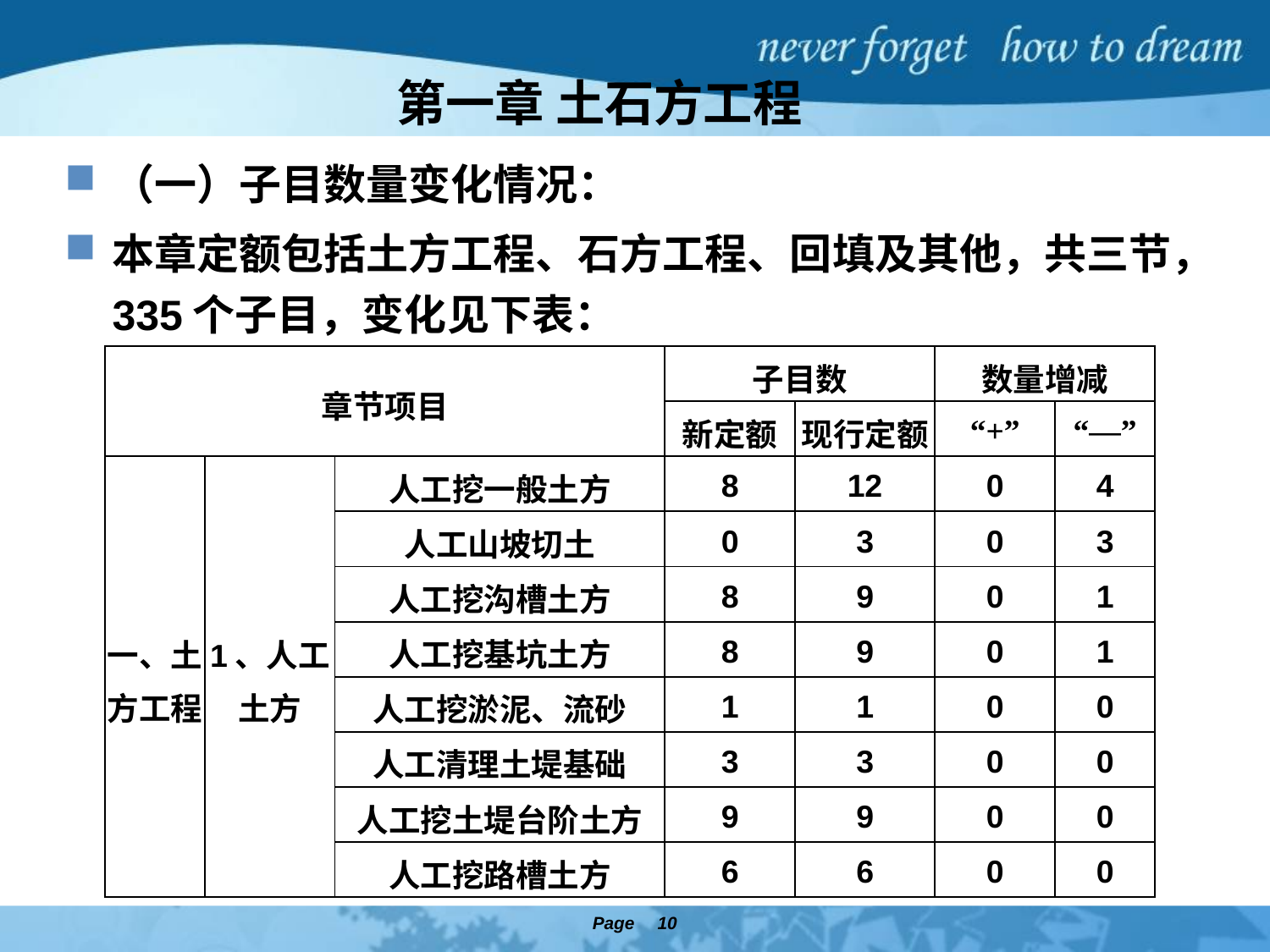

# 第一章 土石方工程
（一）子目数量变化情况：
本章定额包括土方工程、石方工程、回填及其他，共三节，335个子目，变化见下表：

| 章节项目 |  |  | 子目数 |  | 数量增减 |  |
| --- | --- | --- | --- | --- | --- | --- |
|  |  |  | 新定额 | 现行定额 | “+” | “—” |
| 一、土方工程 | 1、人工土方 | 人工挖一般土方 | 8 | 12 | 0 | 4 |
|  |  | 人工山坡切土 | 0 | 3 | 0 | 3 |
|  |  | 人工挖沟槽土方 | 8 | 9 | 0 | 1 |
|  |  | 人工挖基坑土方 | 8 | 9 | 0 | 1 |
|  |  | 人工挖淤泥、流砂 | 1 | 1 | 0 | 0 |
|  |  | 人工清理土堤基础 | 3 | 3 | 0 | 0 |
|  |  | 人工挖土堤台阶土方 | 9 | 9 | 0 | 0 |
|  |  | 人工挖路槽土方 | 6 | 6 | 0 | 0 |